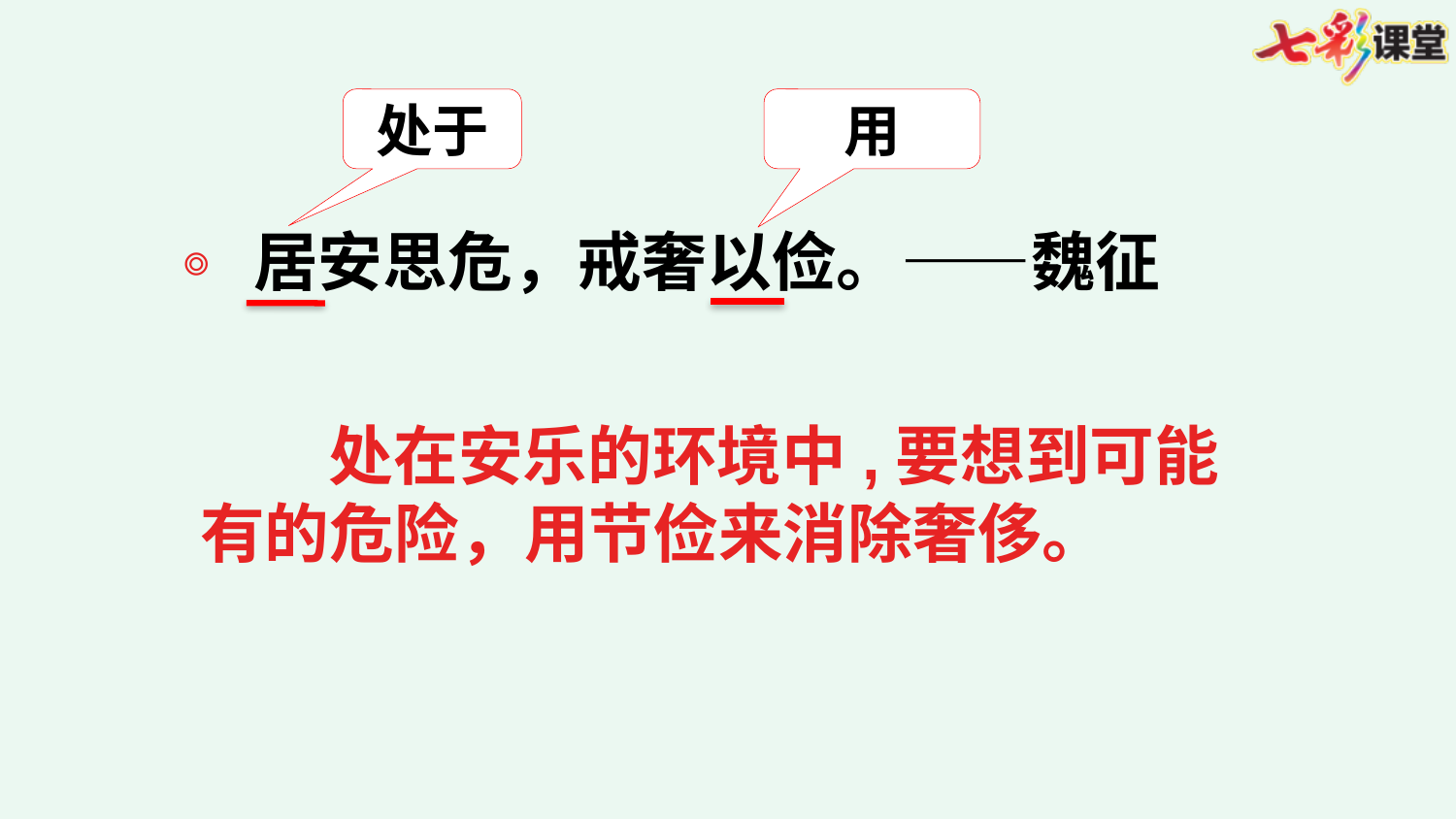

处于
用
居安思危，戒奢以俭。——魏征
处在安乐的环境中,要想到可能有的危险，用节俭来消除奢侈。